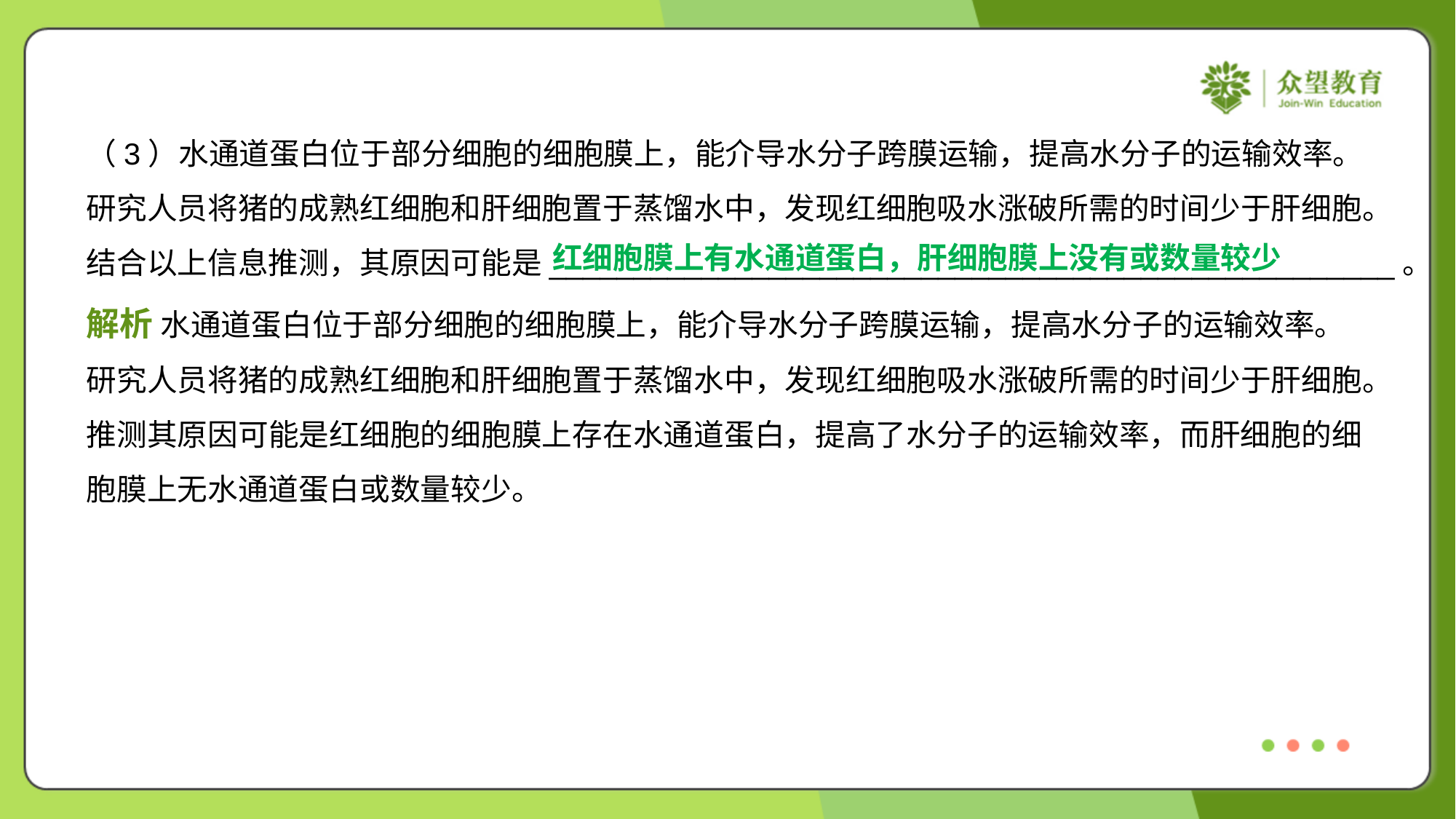

（3）水通道蛋白位于部分细胞的细胞膜上，能介导水分子跨膜运输，提高水分子的运输效率。
研究人员将猪的成熟红细胞和肝细胞置于蒸馏水中，发现红细胞吸水涨破所需的时间少于肝细胞。
结合以上信息推测，其原因可能是__________________________________________________。
红细胞膜上有水通道蛋白，肝细胞膜上没有或数量较少
解析 水通道蛋白位于部分细胞的细胞膜上，能介导水分子跨膜运输，提高水分子的运输效率。
研究人员将猪的成熟红细胞和肝细胞置于蒸馏水中，发现红细胞吸水涨破所需的时间少于肝细胞。
推测其原因可能是红细胞的细胞膜上存在水通道蛋白，提高了水分子的运输效率，而肝细胞的细
胞膜上无水通道蛋白或数量较少。